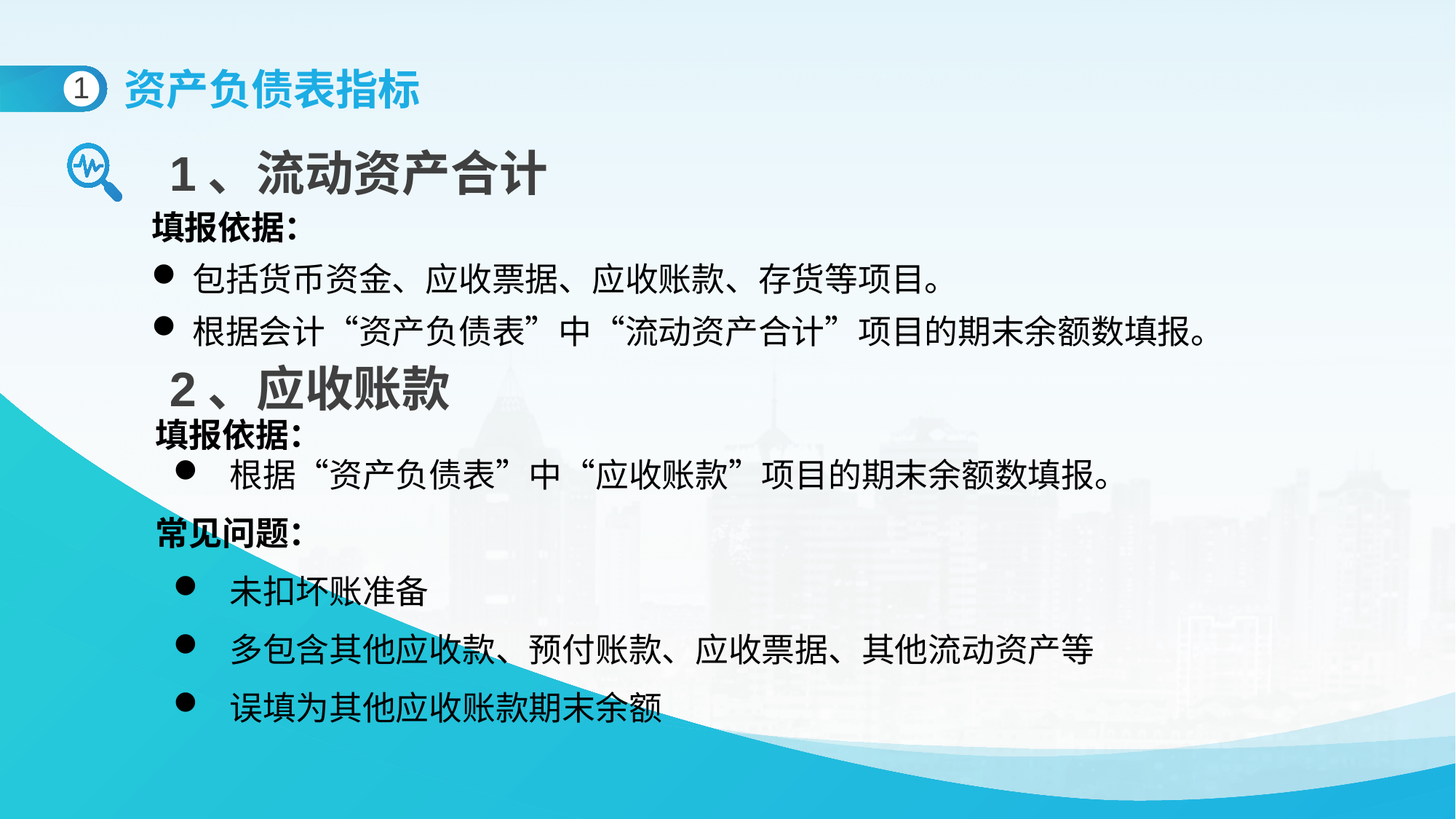

资产负债表指标
1
1、流动资产合计

填报依据：
包括货币资金、应收票据、应收账款、存货等项目。
根据会计“资产负债表”中“流动资产合计”项目的期末余额数填报。
2、应收账款
  填报依据：
  根据“资产负债表”中“应收账款”项目的期末余额数填报。
  常见问题：
  未扣坏账准备
  多包含其他应收款、预付账款、应收票据、其他流动资产等
  误填为其他应收账款期末余额